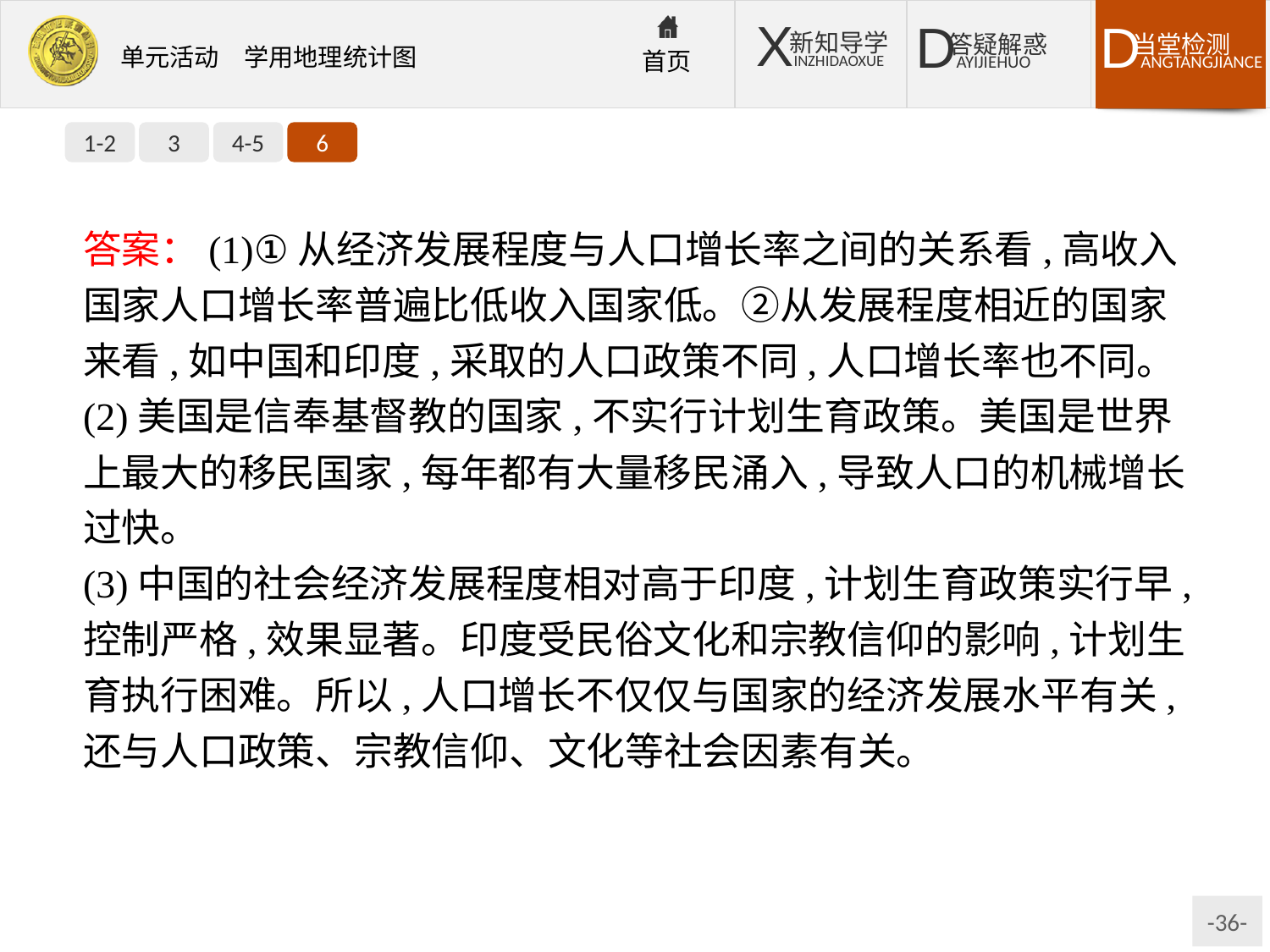

1-2
3
4-5
6
答案：(1)①从经济发展程度与人口增长率之间的关系看,高收入国家人口增长率普遍比低收入国家低。②从发展程度相近的国家来看,如中国和印度,采取的人口政策不同,人口增长率也不同。
(2)美国是信奉基督教的国家,不实行计划生育政策。美国是世界上最大的移民国家,每年都有大量移民涌入,导致人口的机械增长过快。
(3)中国的社会经济发展程度相对高于印度,计划生育政策实行早,控制严格,效果显著。印度受民俗文化和宗教信仰的影响,计划生育执行困难。所以,人口增长不仅仅与国家的经济发展水平有关,还与人口政策、宗教信仰、文化等社会因素有关。